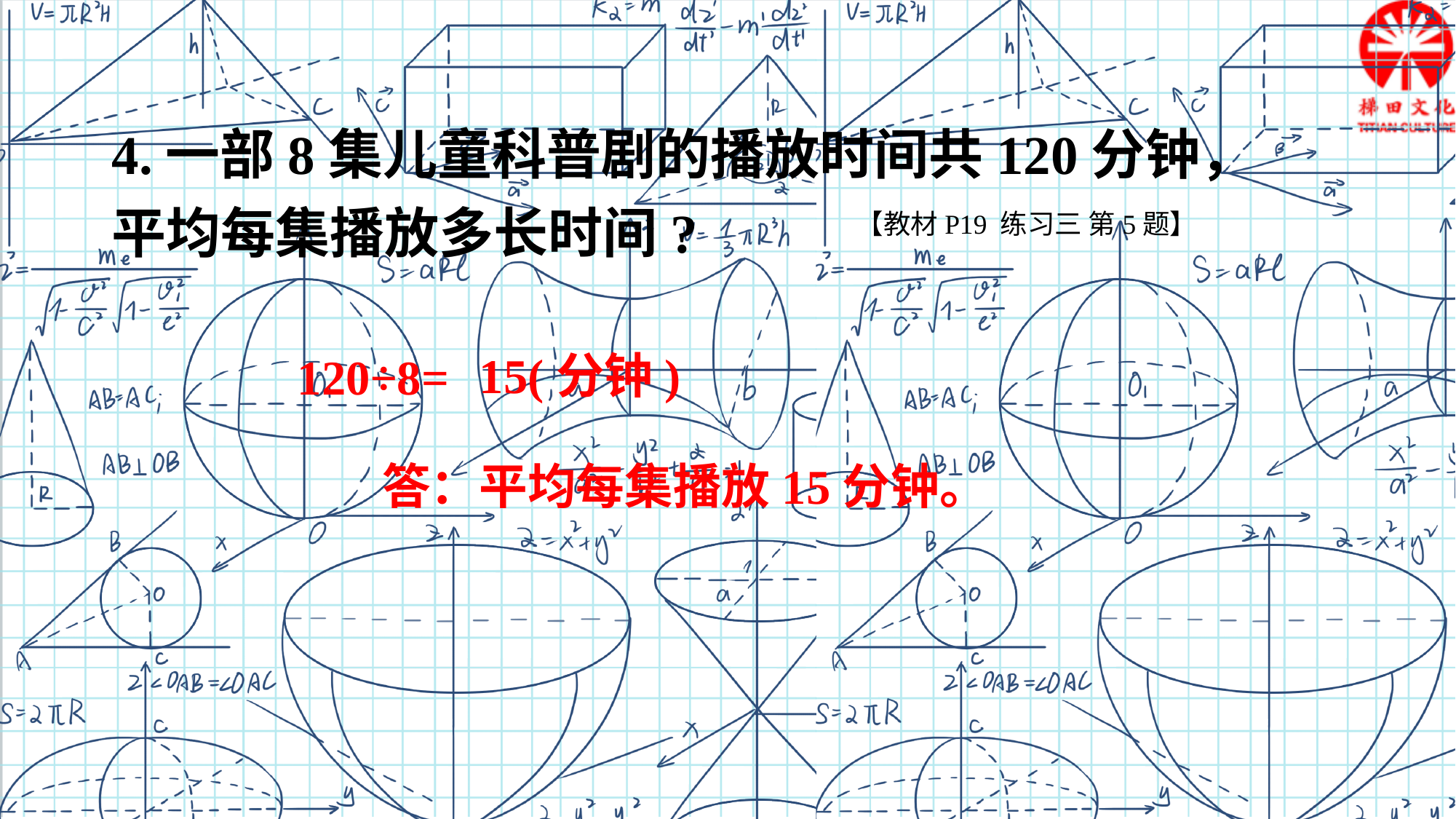

4.一部8集儿童科普剧的播放时间共120分钟，平均每集播放多长时间?
【教材P19 练习三 第5题】
15(分钟)
120÷8=
答：平均每集播放15分钟。